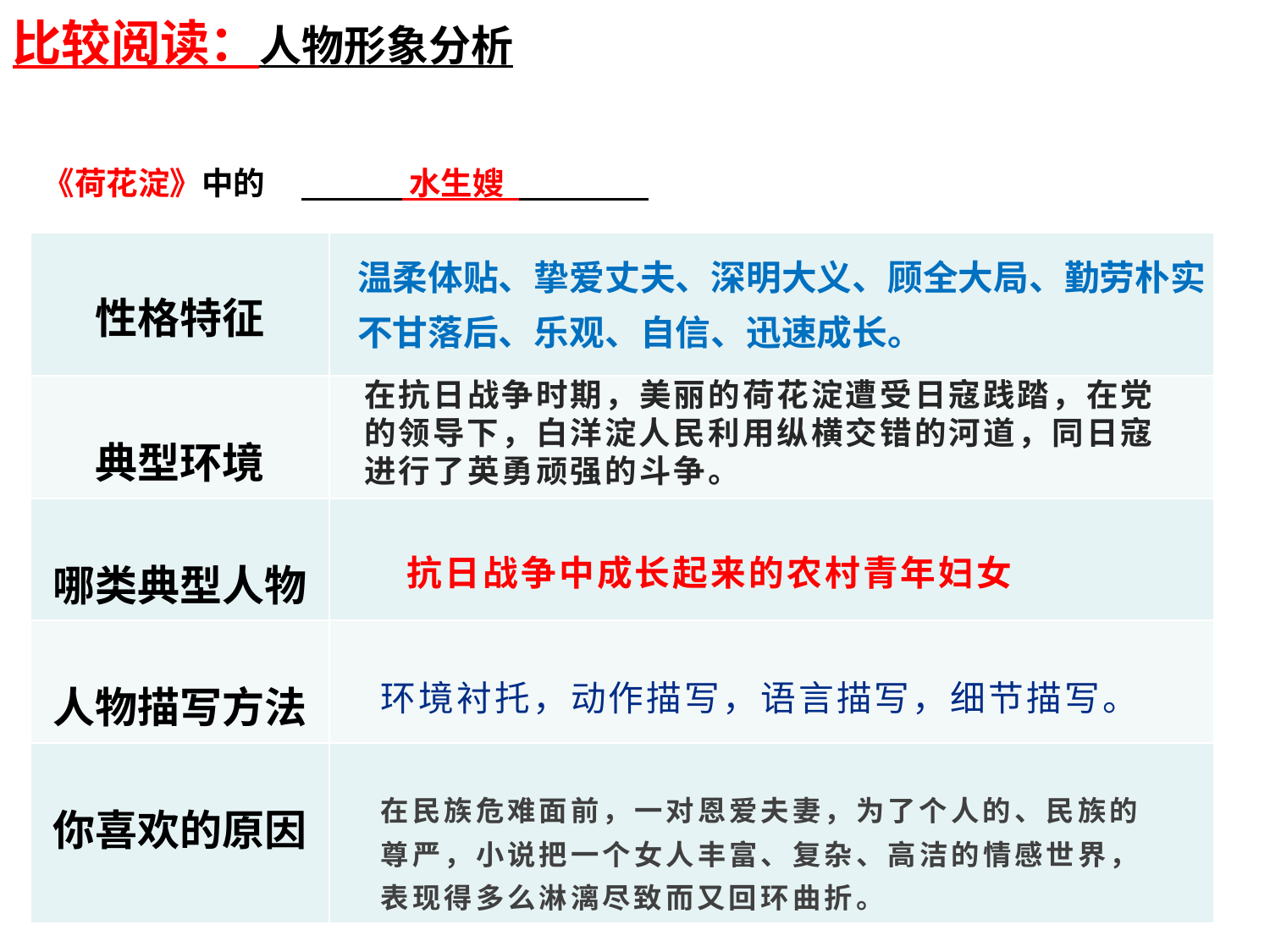

比较阅读：人物形象分析
| 《荷花淀》中的 水生嫂 |  |
| --- | --- |
| 性格特征 |  |
| 典型环境 |  |
| 哪类典型人物 |  |
| 人物描写方法 |  |
| 你喜欢的原因 |  |
温柔体贴、挚爱丈夫、深明大义、顾全大局、勤劳朴实不甘落后、乐观、自信、迅速成长。
在抗日战争时期，美丽的荷花淀遭受日寇践踏，在党的领导下，白洋淀人民利用纵横交错的河道，同日寇进行了英勇顽强的斗争。
抗日战争中成长起来的农村青年妇女
环境衬托，动作描写，语言描写，细节描写。
在民族危难面前，一对恩爱夫妻，为了个人的、民族的尊严，小说把一个女人丰富、复杂、高洁的情感世界，表现得多么淋漓尽致而又回环曲折。